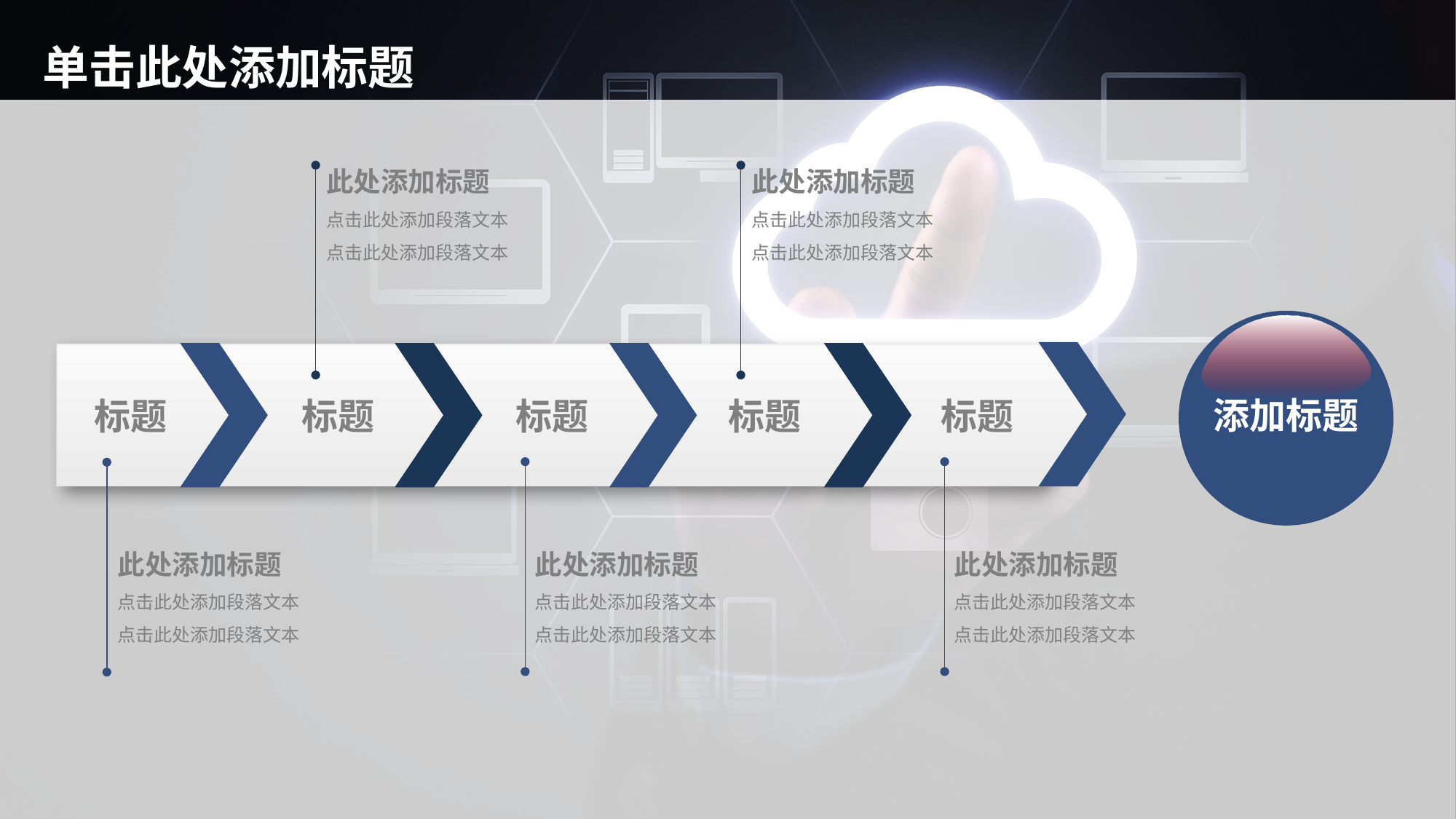

# 单击此处添加标题
此处添加标题
点击此处添加段落文本
点击此处添加段落文本
此处添加标题
点击此处添加段落文本
点击此处添加段落文本

添加标题
标题
标题
标题
标题
标题
此处添加标题
点击此处添加段落文本
点击此处添加段落文本
此处添加标题
点击此处添加段落文本
点击此处添加段落文本
此处添加标题
点击此处添加段落文本
点击此处添加段落文本